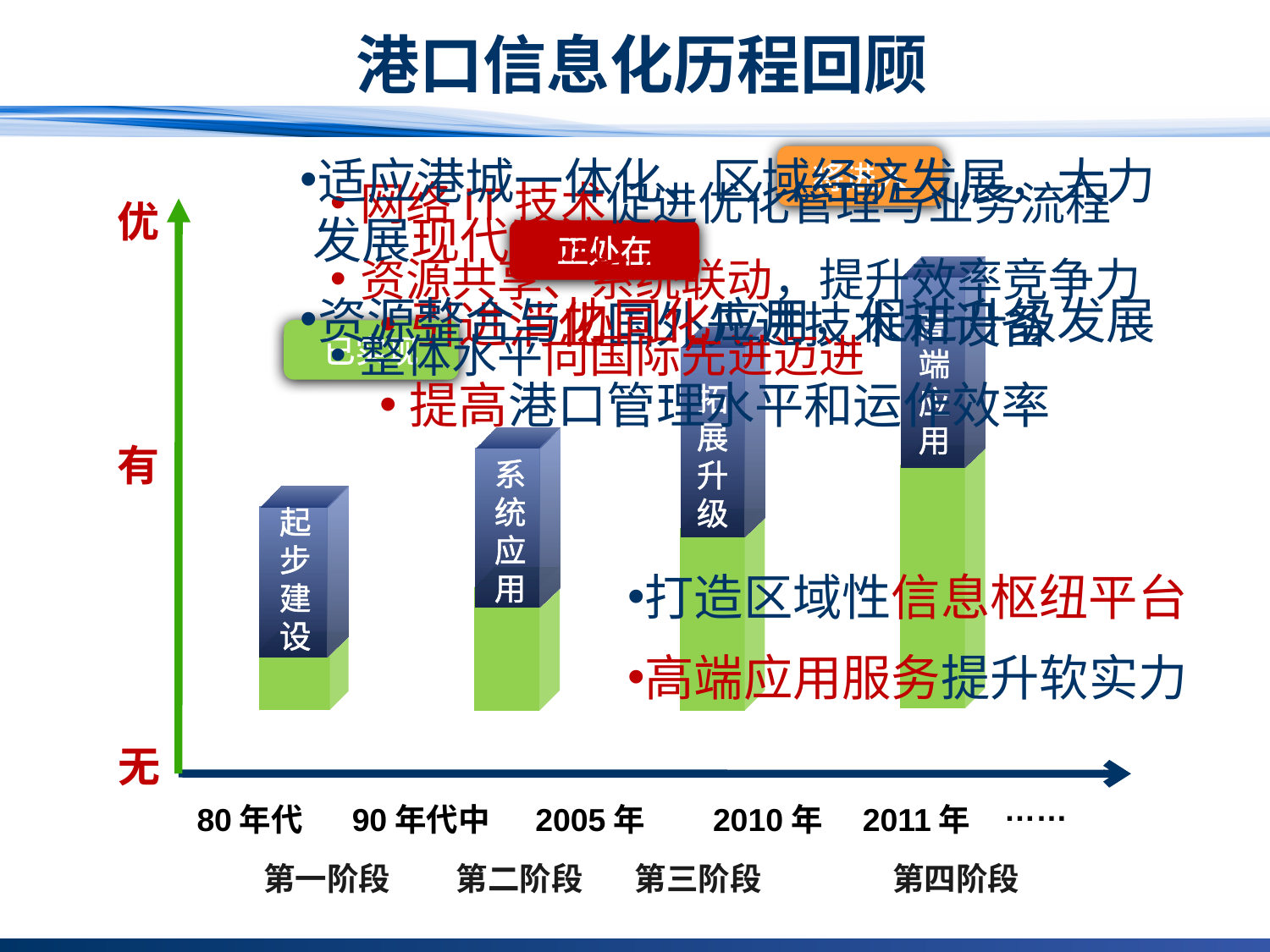

港口信息化历程回顾

适应港城一体化、区域经济发展，大力发展现代物流
资源整合与协同化应用，促进升级发展
将进入
网络IT技术促进优化管理与业务流程
资源共享、系统联动，提升效率竞争力
整体水平向国际先进迈进
优
正处在
高
端
应
用

第四阶段
  2011年
引进消化国外先进技术和设备
提高港口管理水平和运作效率
已实现
拓
展
升
级

第三阶段
系
统
应
用

第二阶段
有
起
步
建
设

第一阶段
80年代
打造区域性信息枢纽平台
高端应用服务提升软实力
无
  ……
90年代中
2005年
  2010年